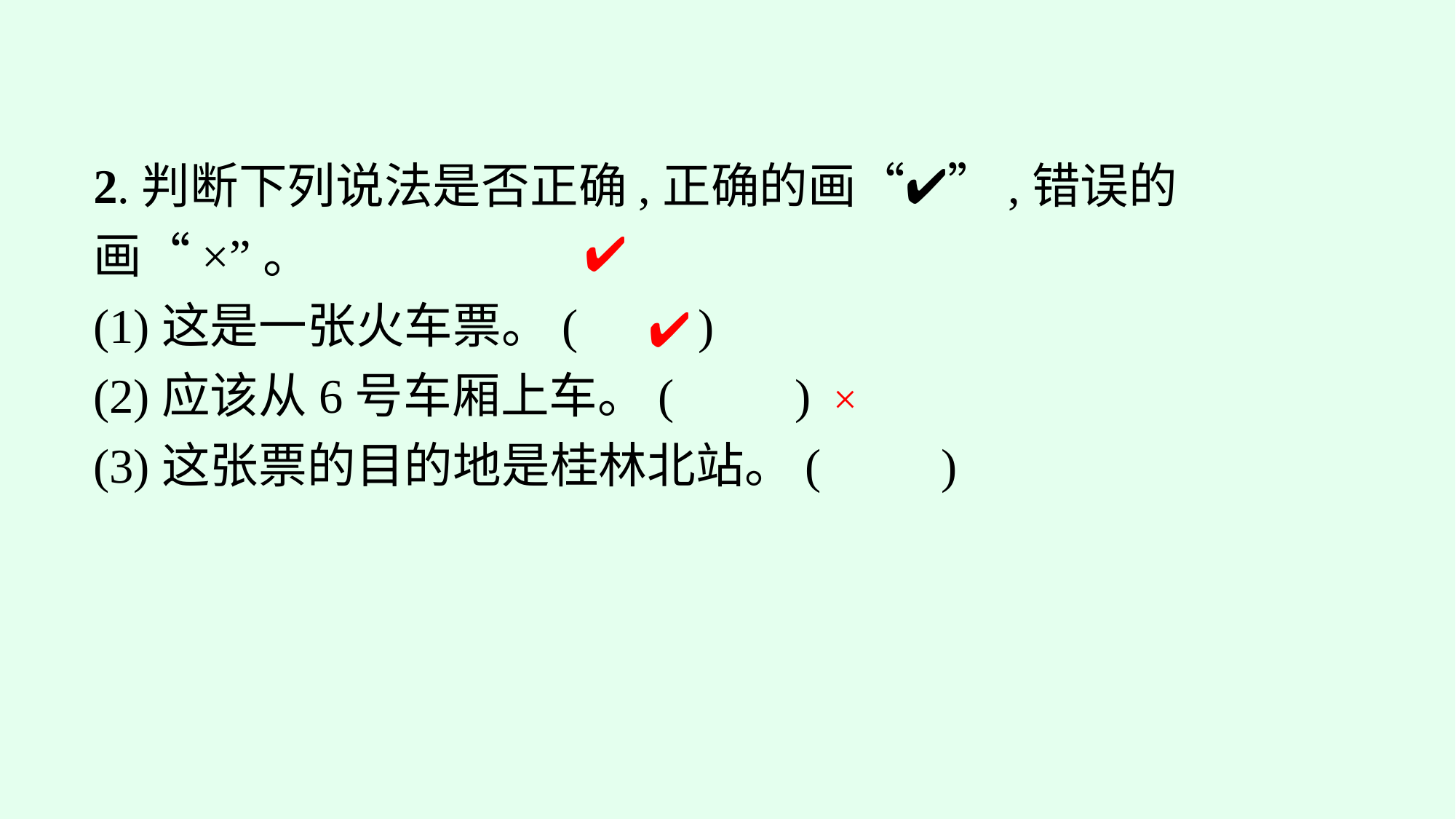

2.判断下列说法是否正确,正确的画“✔”,错误的画“×”。
(1)这是一张火车票。(　　)
(2)应该从6号车厢上车。(　　)
(3)这张票的目的地是桂林北站。(　　)
✔
✔
×